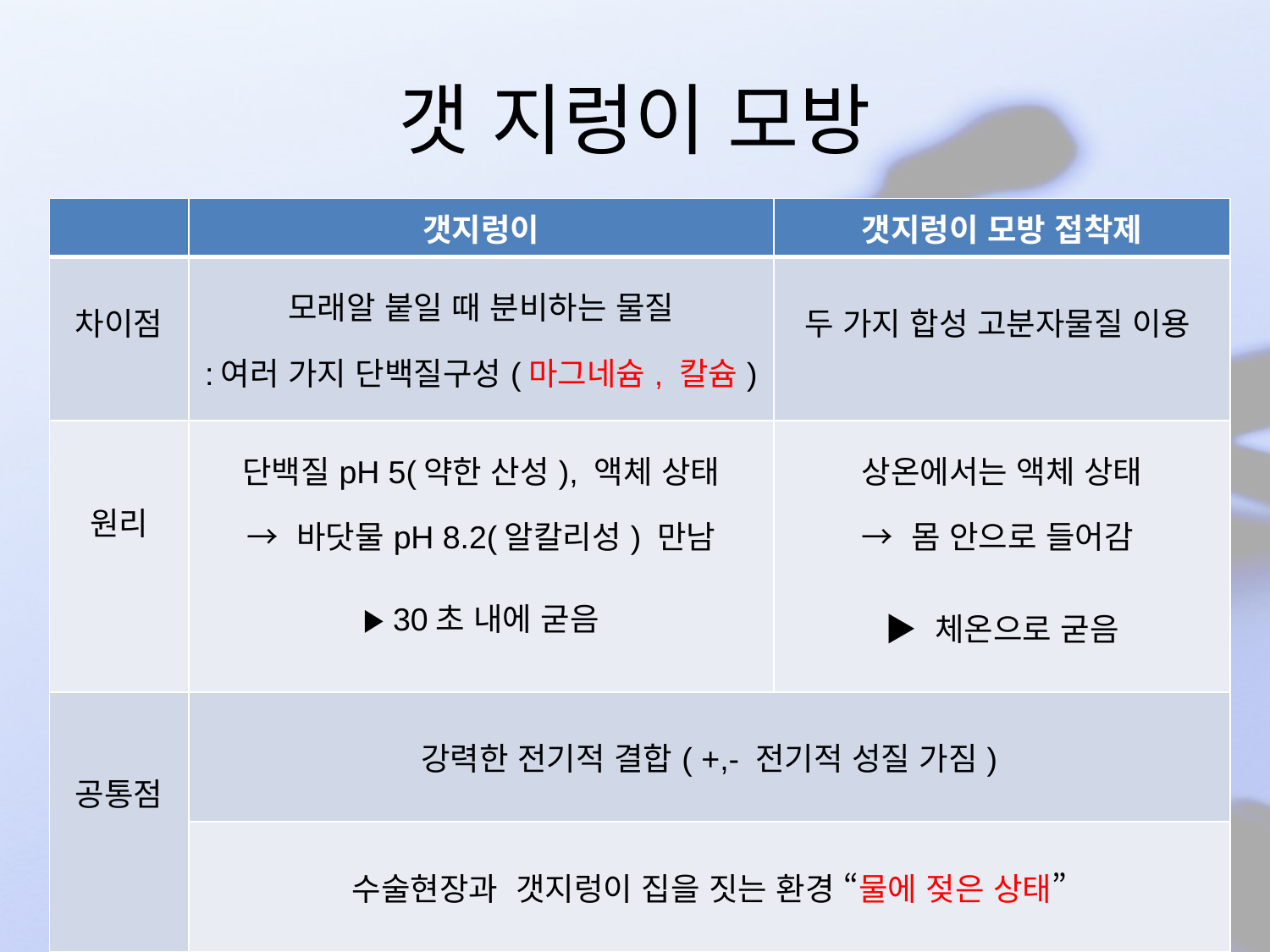

# 갯 지렁이 모방
|  | 갯지렁이 | 갯지렁이 모방 접착제 |
| --- | --- | --- |
| 차이점 | 모래알 붙일 때 분비하는 물질 :여러 가지 단백질구성(마그네슘, 칼슘) | 두 가지 합성 고분자물질 이용 |
| 원리 | 단백질pH 5(약한 산성), 액체 상태 → 바닷물pH 8.2(알칼리성) 만남 ▶ 30초 내에 굳음 | 상온에서는 액체 상태 → 몸 안으로 들어감 ▶ 체온으로 굳음 |
| 공통점 | 강력한 전기적 결합( +,- 전기적 성질 가짐) |  |
|  | 수술현장과 갯지렁이 집을 짓는 환경 “물에 젖은 상태” |  |